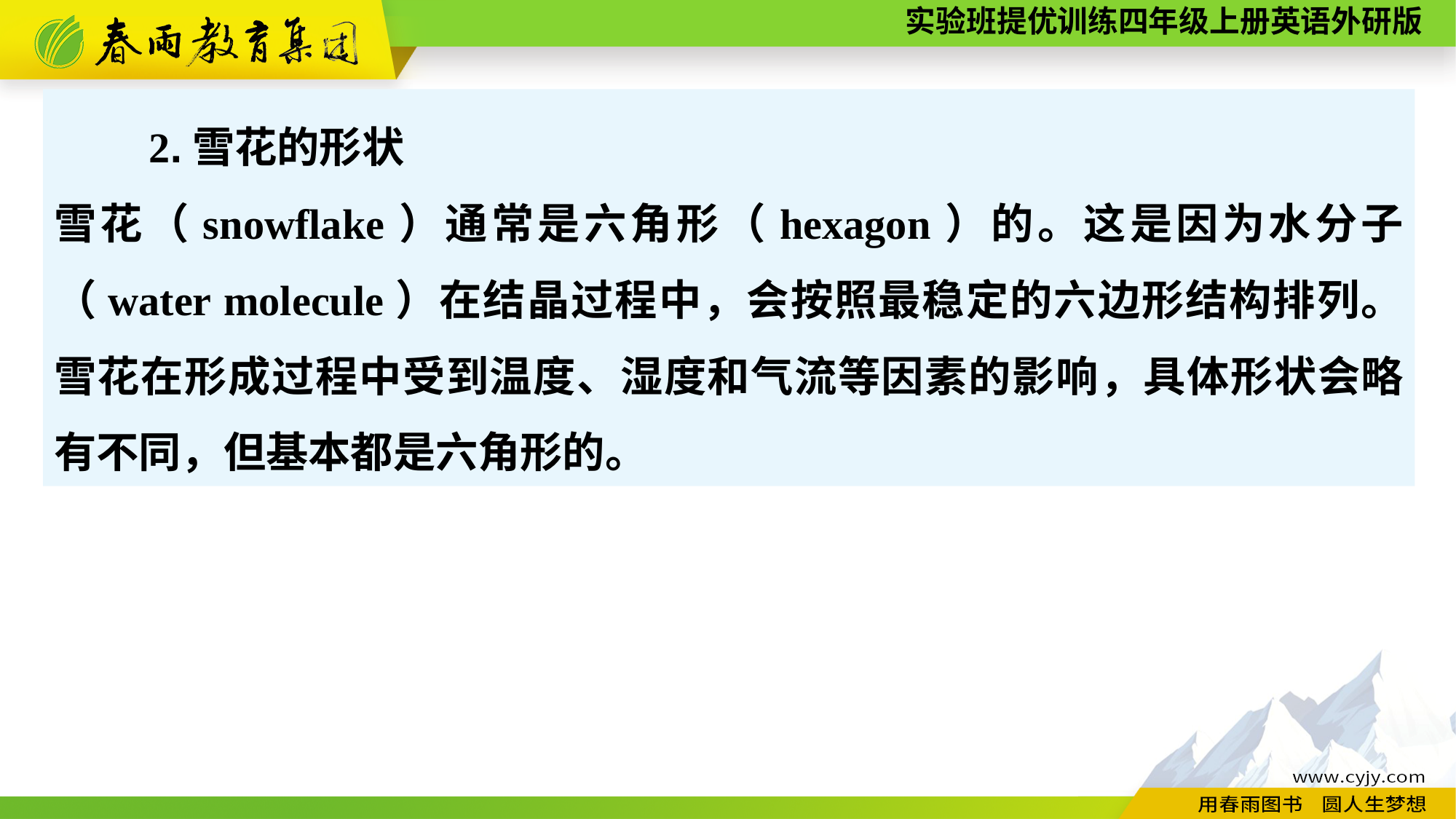

2.雪花的形状
雪花（snowflake）通常是六角形（hexagon）的。这是因为水分子（water molecule）在结晶过程中，会按照最稳定的六边形结构排列。雪花在形成过程中受到温度、湿度和气流等因素的影响，具体形状会略有不同，但基本都是六角形的。